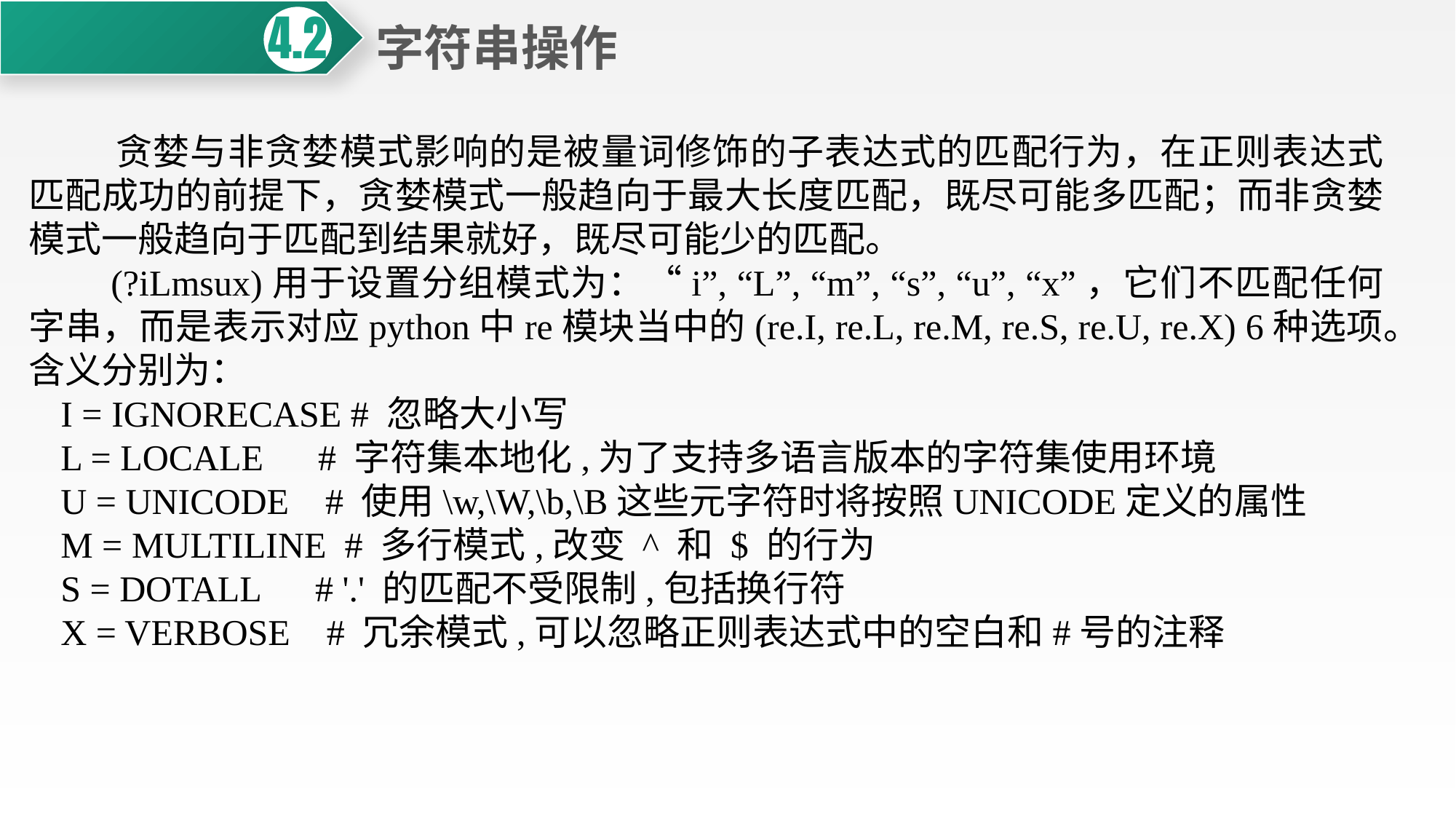

字符串操作

4.2
     贪婪与非贪婪模式影响的是被量词修饰的子表达式的匹配行为，在正则表达式匹配成功的前提下，贪婪模式一般趋向于最大长度匹配，既尽可能多匹配；而非贪婪模式一般趋向于匹配到结果就好，既尽可能少的匹配。
     (?iLmsux)用于设置分组模式为：“i”, “L”, “m”, “s”, “u”, “x”，它们不匹配任何字串，而是表示对应python中re模块当中的(re.I, re.L, re.M, re.S, re.U, re.X) 6种选项。含义分别为：
I = IGNORECASE # 忽略大小写
L = LOCALE      # 字符集本地化,为了支持多语言版本的字符集使用环境
U = UNICODE    # 使用\w,\W,\b,\B这些元字符时将按照UNICODE定义的属性
M = MULTILINE  # 多行模式,改变 ^ 和 $ 的行为
S = DOTALL      # '.' 的匹配不受限制,包括换行符
X = VERBOSE    # 冗余模式,可以忽略正则表达式中的空白和#号的注释